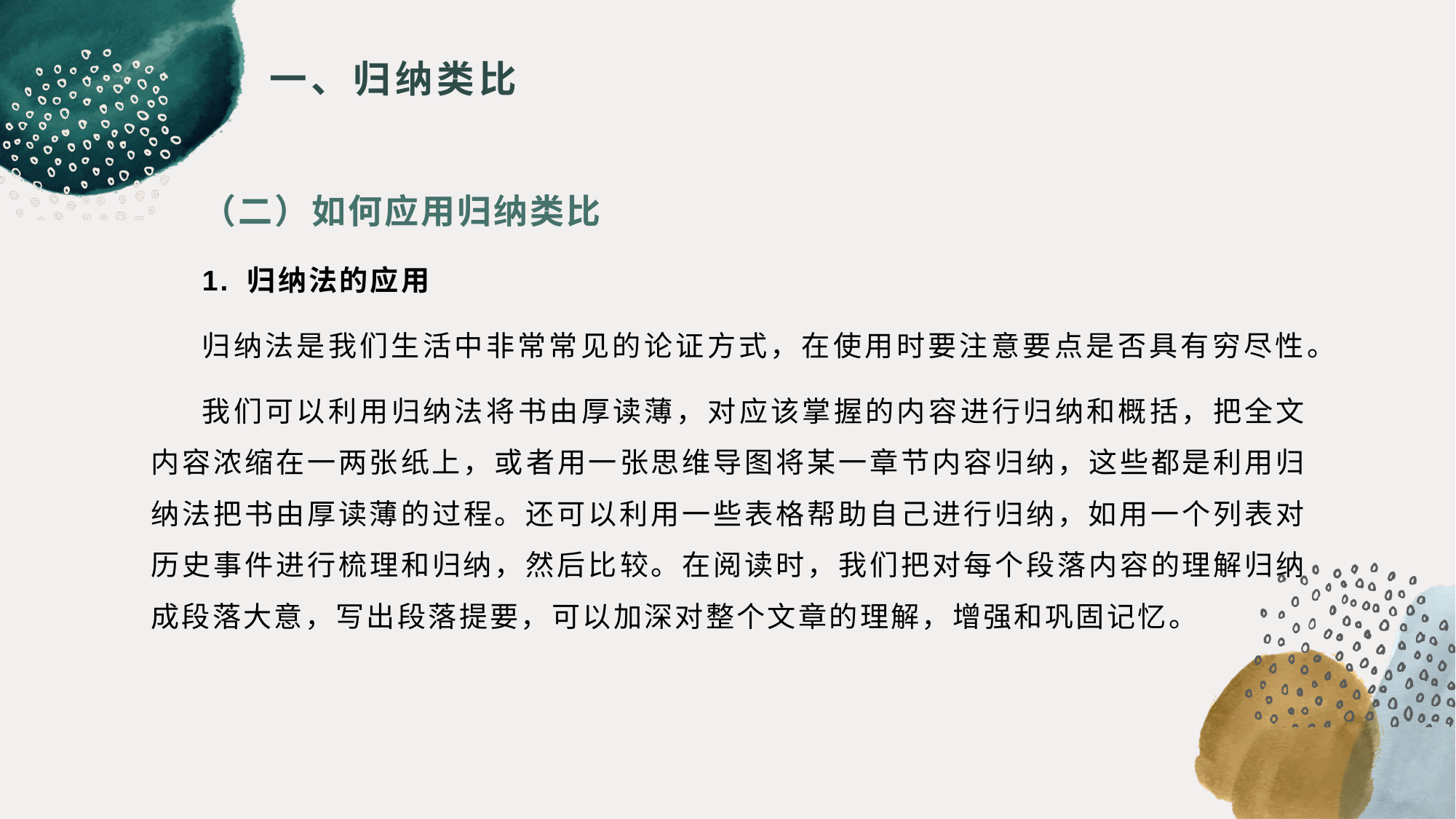

# 一、归纳类比
（二）如何应用归纳类比
1. 归纳法的应用
归纳法是我们生活中非常常见的论证方式，在使用时要注意要点是否具有穷尽性。
我们可以利用归纳法将书由厚读薄，对应该掌握的内容进行归纳和概括，把全文内容浓缩在一两张纸上，或者用一张思维导图将某一章节内容归纳，这些都是利用归纳法把书由厚读薄的过程。还可以利用一些表格帮助自己进行归纳，如用一个列表对历史事件进行梳理和归纳，然后比较。在阅读时，我们把对每个段落内容的理解归纳成段落大意，写出段落提要，可以加深对整个文章的理解，增强和巩固记忆。